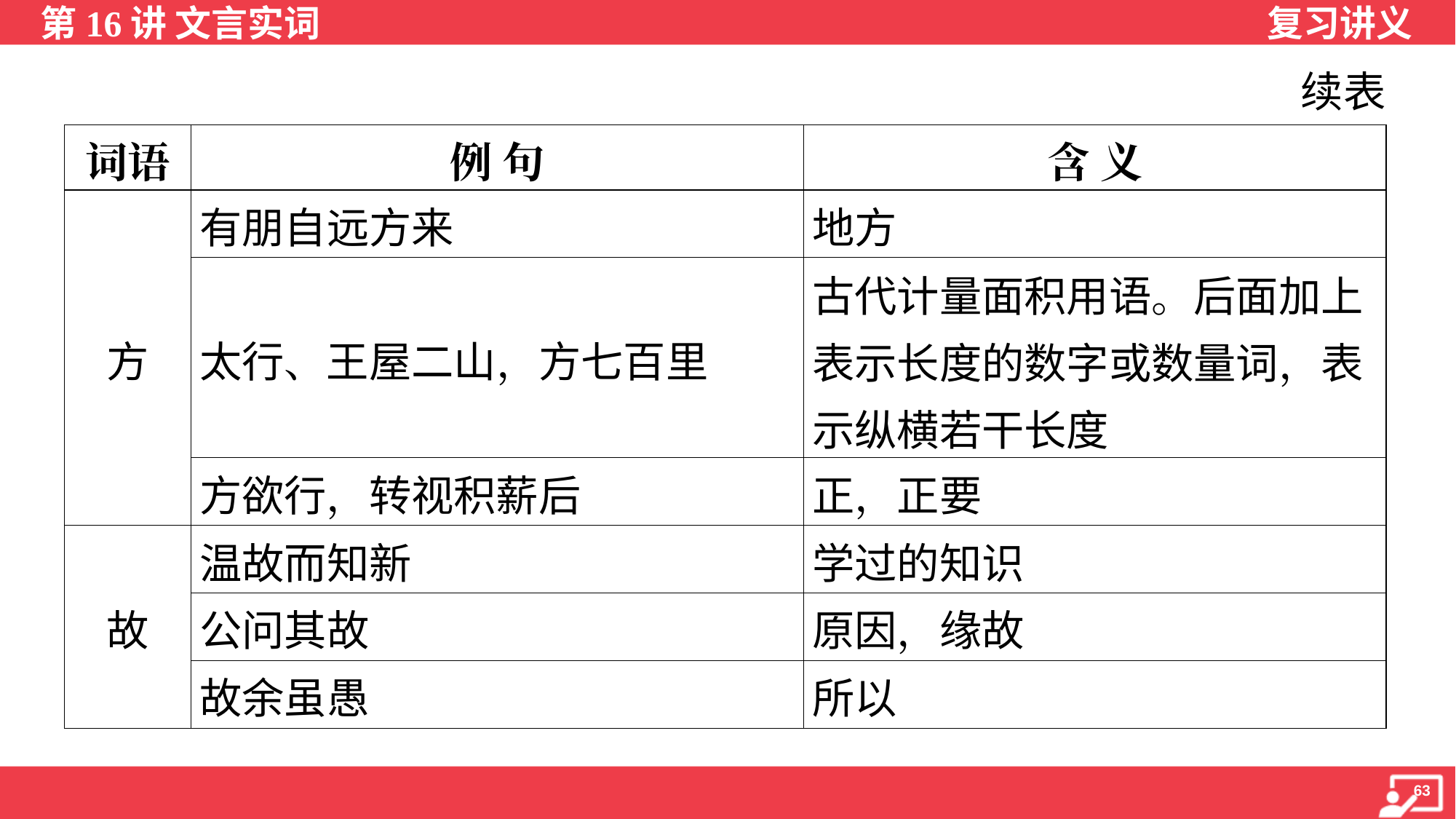

续表
| 词语 | 例 句 | 含 义 |
| --- | --- | --- |
| 方 | 有朋自远方来 | 地方 |
|  | 太行、王屋二山，方七百里 | 古代计量面积用语。后面加上表示长度的数字或数量词，表示纵横若干长度 |
|  | 方欲行，转视积薪后 | 正，正要 |
| 故 | 温故而知新 | 学过的知识 |
|  | 公问其故 | 原因，缘故 |
|  | 故余虽愚 | 所以 |